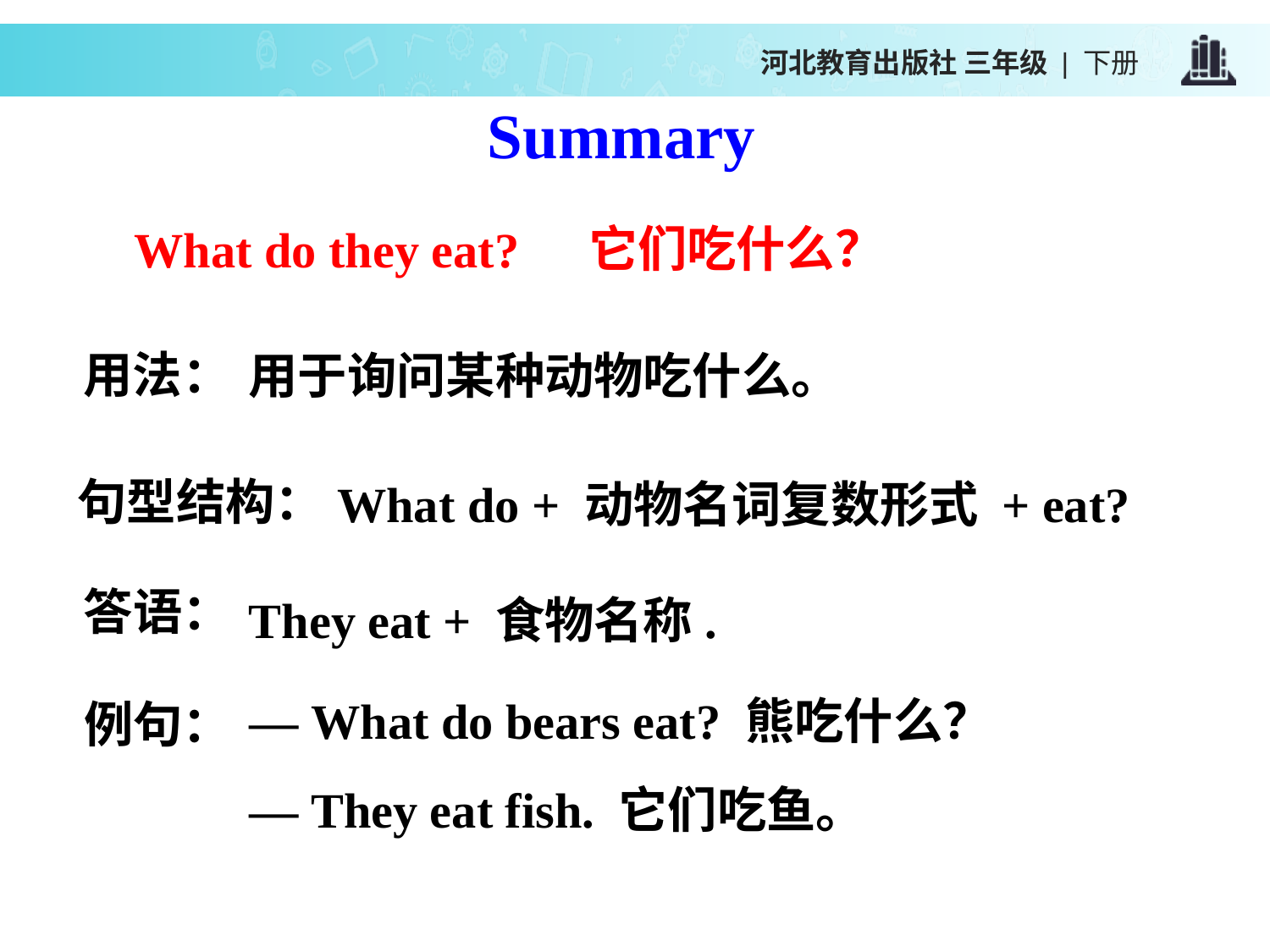

河北教育出版社 三年级 | 下册
Summary
What do they eat?
它们吃什么？
用法：
用于询问某种动物吃什么。
句型结构：
What do + 动物名词复数形式 + eat?
答语：
They eat + 食物名称.
— What do bears eat? 熊吃什么？
— They eat fish. 它们吃鱼。
例句：